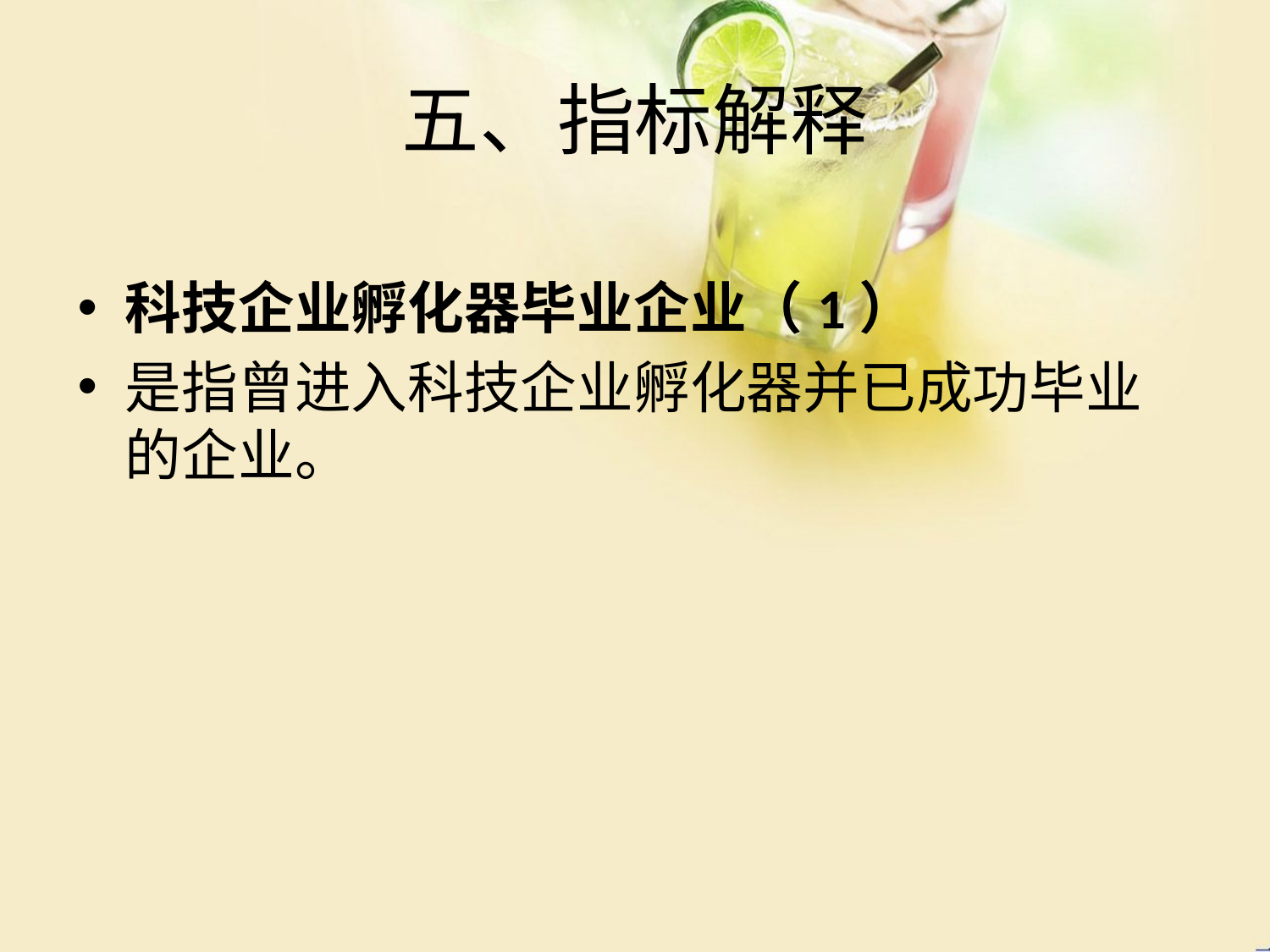

# 五、指标解释
科技企业孵化器毕业企业（1）
是指曾进入科技企业孵化器并已成功毕业的企业。